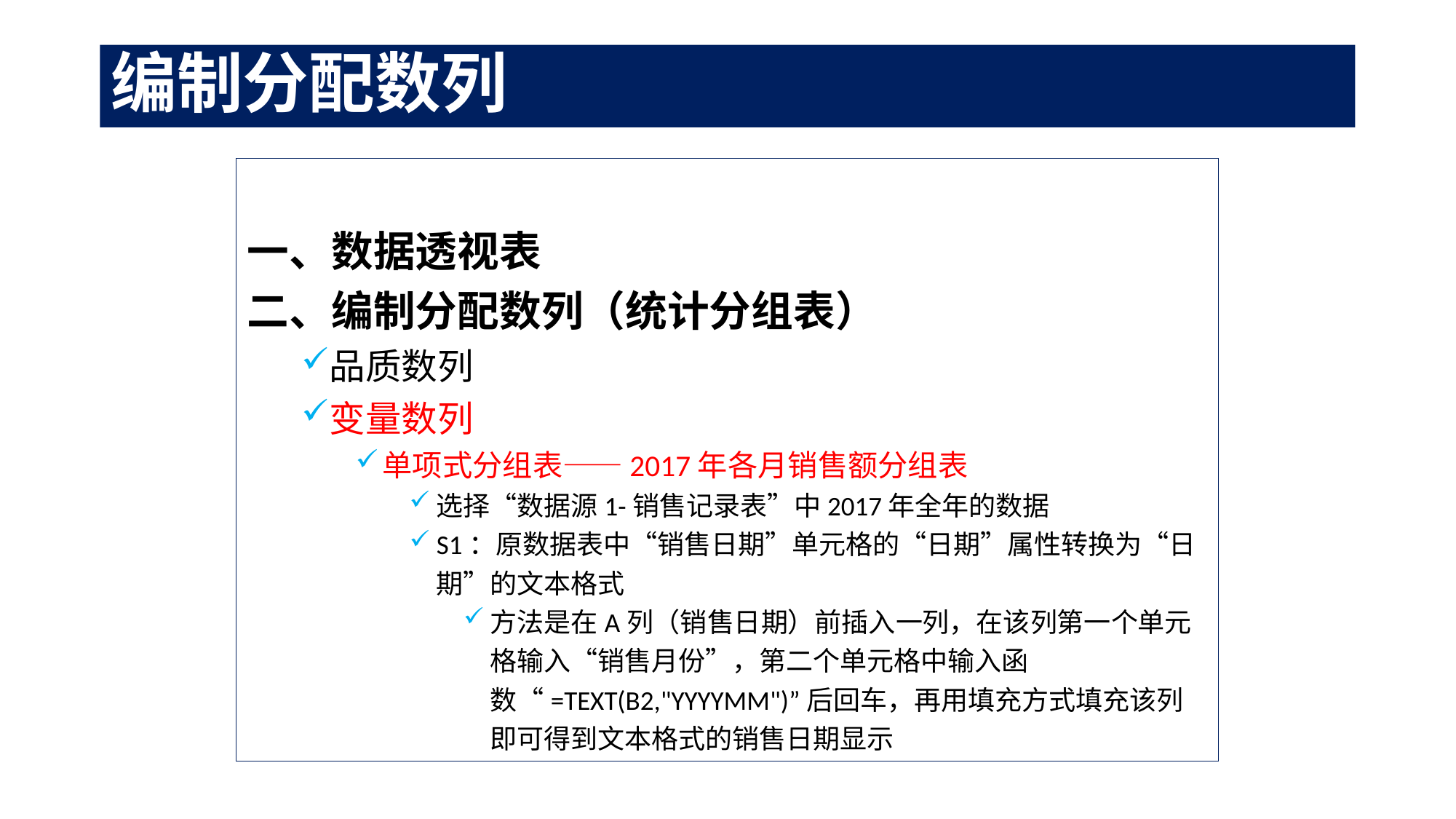

# 编制分配数列

一、数据透视表
二、编制分配数列（统计分组表）
品质数列
变量数列
单项式分组表——2017年各月销售额分组表
选择“数据源1-销售记录表”中2017年全年的数据
S1：原数据表中“销售日期”单元格的“日期”属性转换为“日期”的文本格式
方法是在A列（销售日期）前插入一列，在该列第一个单元格输入“销售月份”，第二个单元格中输入函数“=TEXT(B2,"YYYYMM")”后回车，再用填充方式填充该列即可得到文本格式的销售日期显示